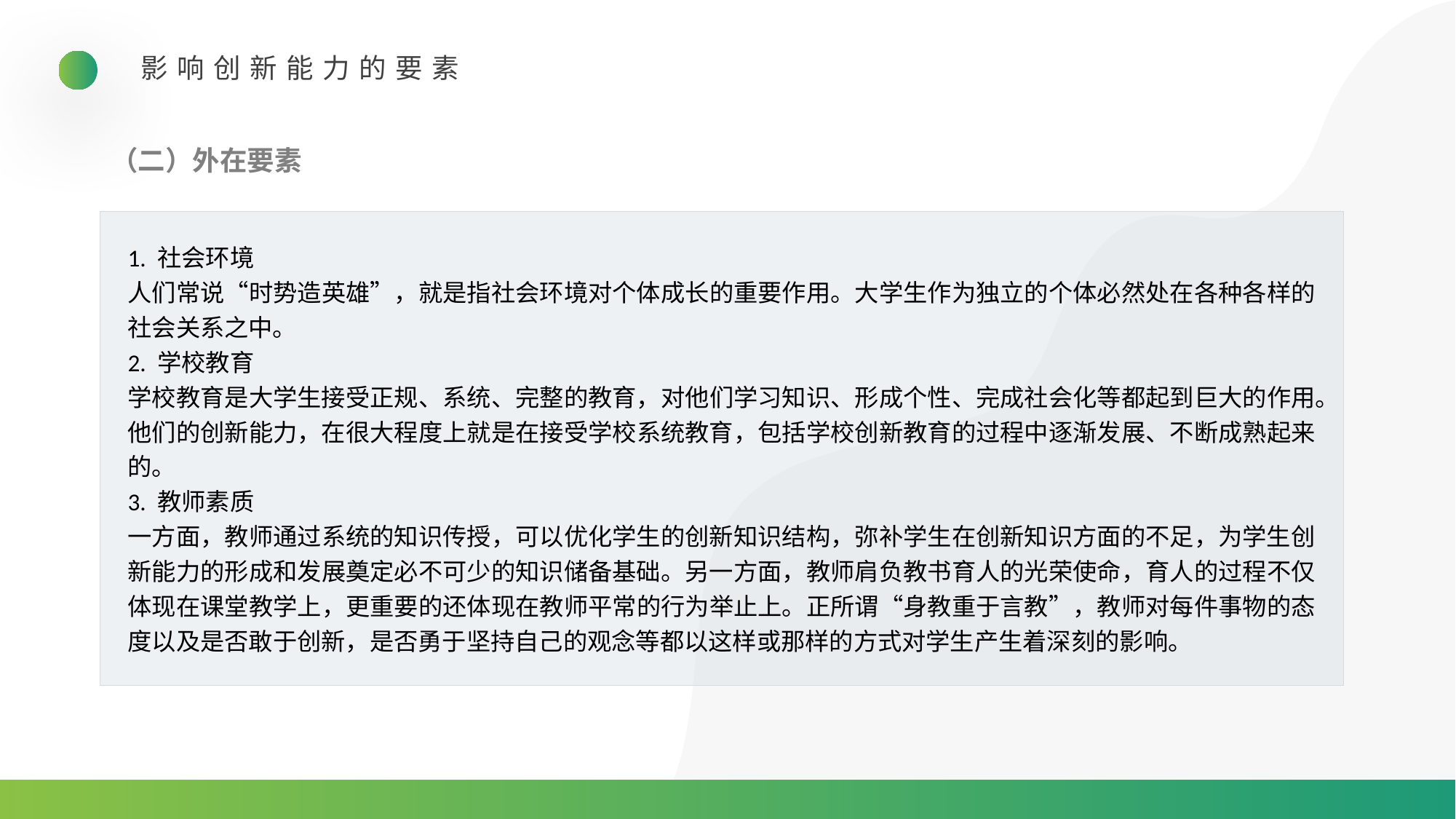

影响创新能力的要素
（二）外在要素

1. 社会环境
人们常说“时势造英雄”，就是指社会环境对个体成长的重要作用。大学生作为独立的个体必然处在各种各样的社会关系之中。
2. 学校教育
学校教育是大学生接受正规、系统、完整的教育，对他们学习知识、形成个性、完成社会化等都起到巨大的作用。他们的创新能力，在很大程度上就是在接受学校系统教育，包括学校创新教育的过程中逐渐发展、不断成熟起来的。
3. 教师素质
一方面，教师通过系统的知识传授，可以优化学生的创新知识结构，弥补学生在创新知识方面的不足，为学生创新能力的形成和发展奠定必不可少的知识储备基础。另一方面，教师肩负教书育人的光荣使命，育人的过程不仅体现在课堂教学上，更重要的还体现在教师平常的行为举止上。正所谓“身教重于言教”，教师对每件事物的态度以及是否敢于创新，是否勇于坚持自己的观念等都以这样或那样的方式对学生产生着深刻的影响。